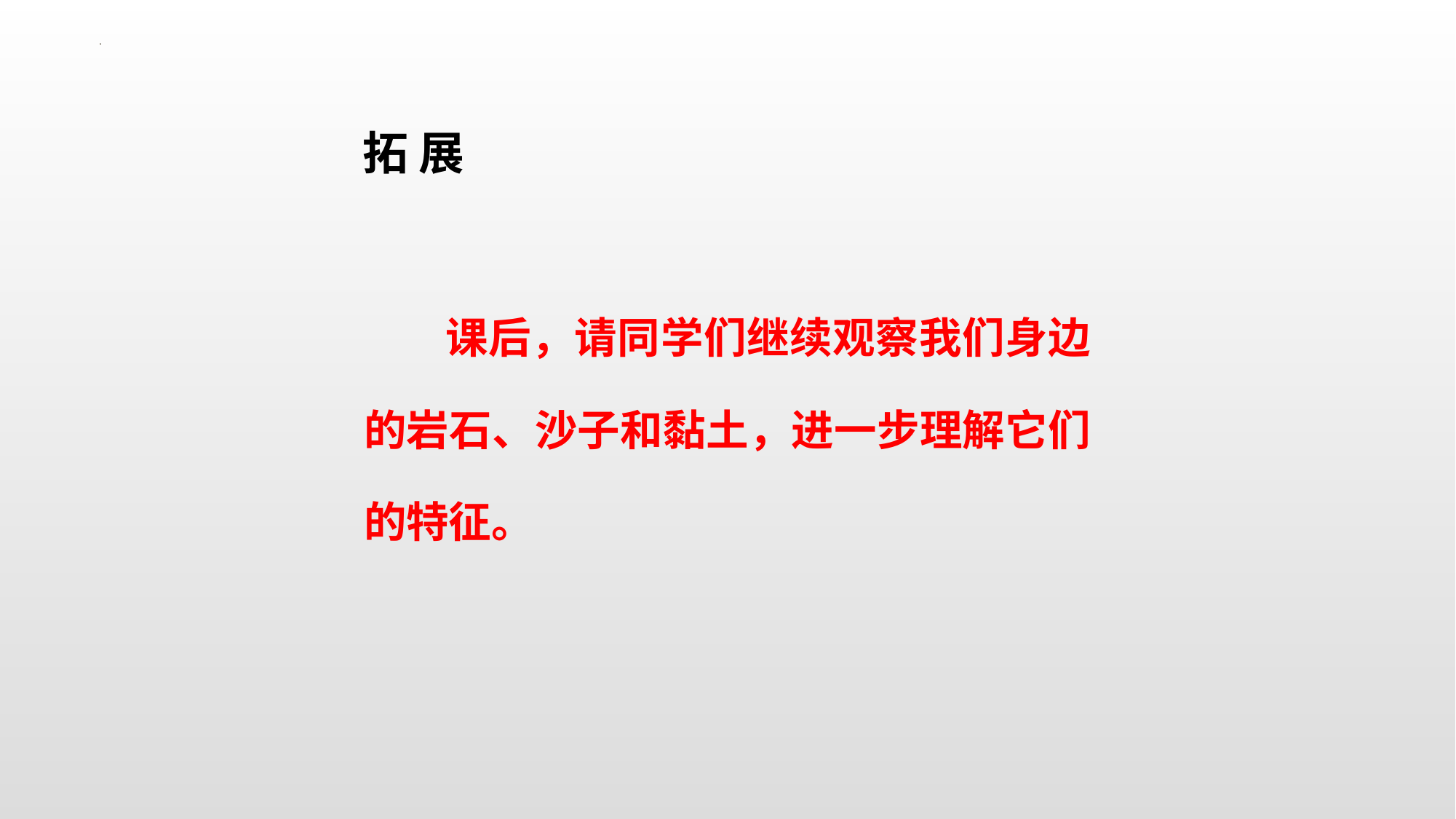

拓 展
       课后，请同学们继续观察我们身边的岩石、沙子和黏土，进一步理解它们的特征。